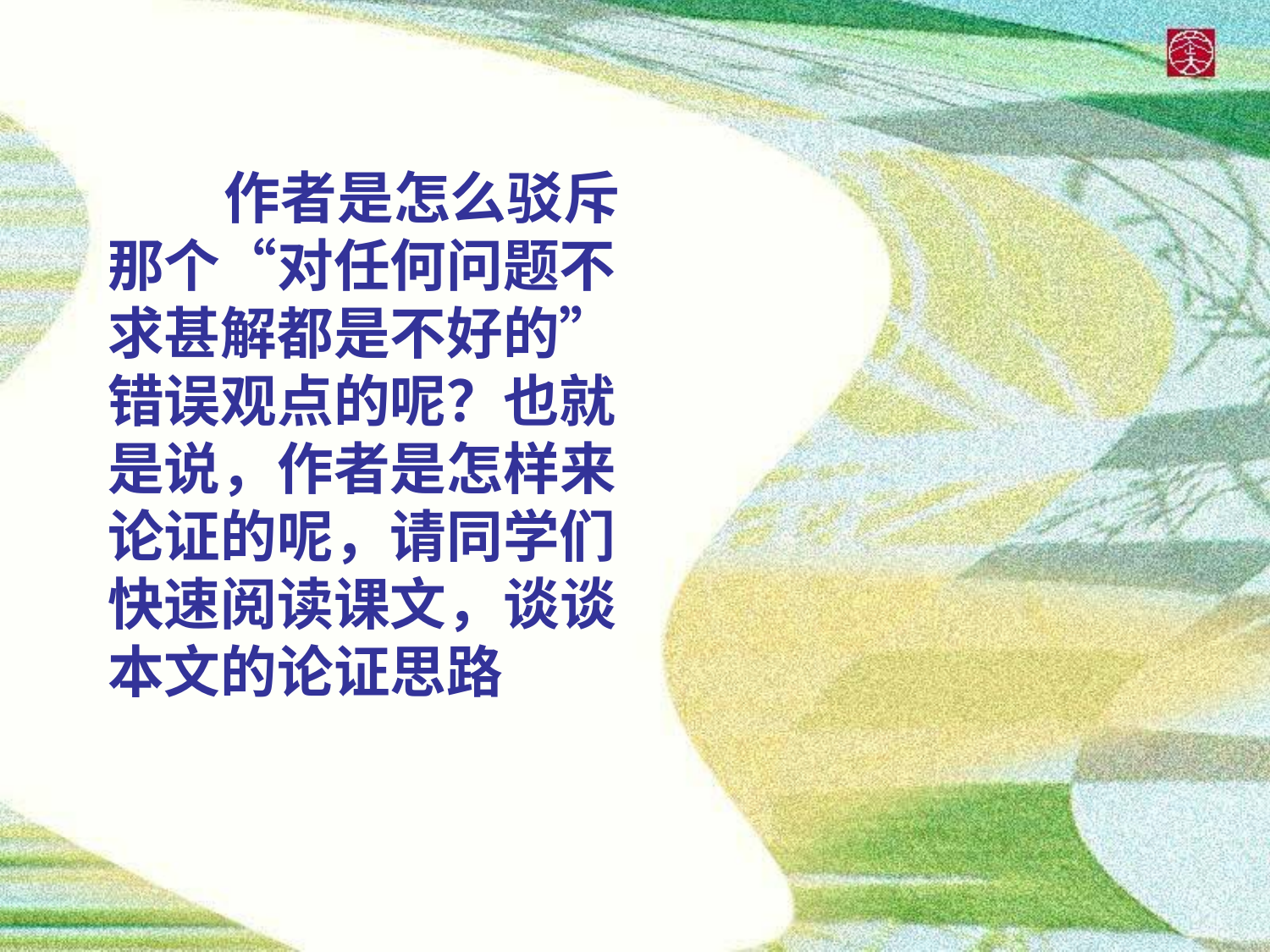

作者是怎么驳斥那个“对任何问题不求甚解都是不好的”错误观点的呢？也就是说，作者是怎样来论证的呢，请同学们快速阅读课文，谈谈本文的论证思路